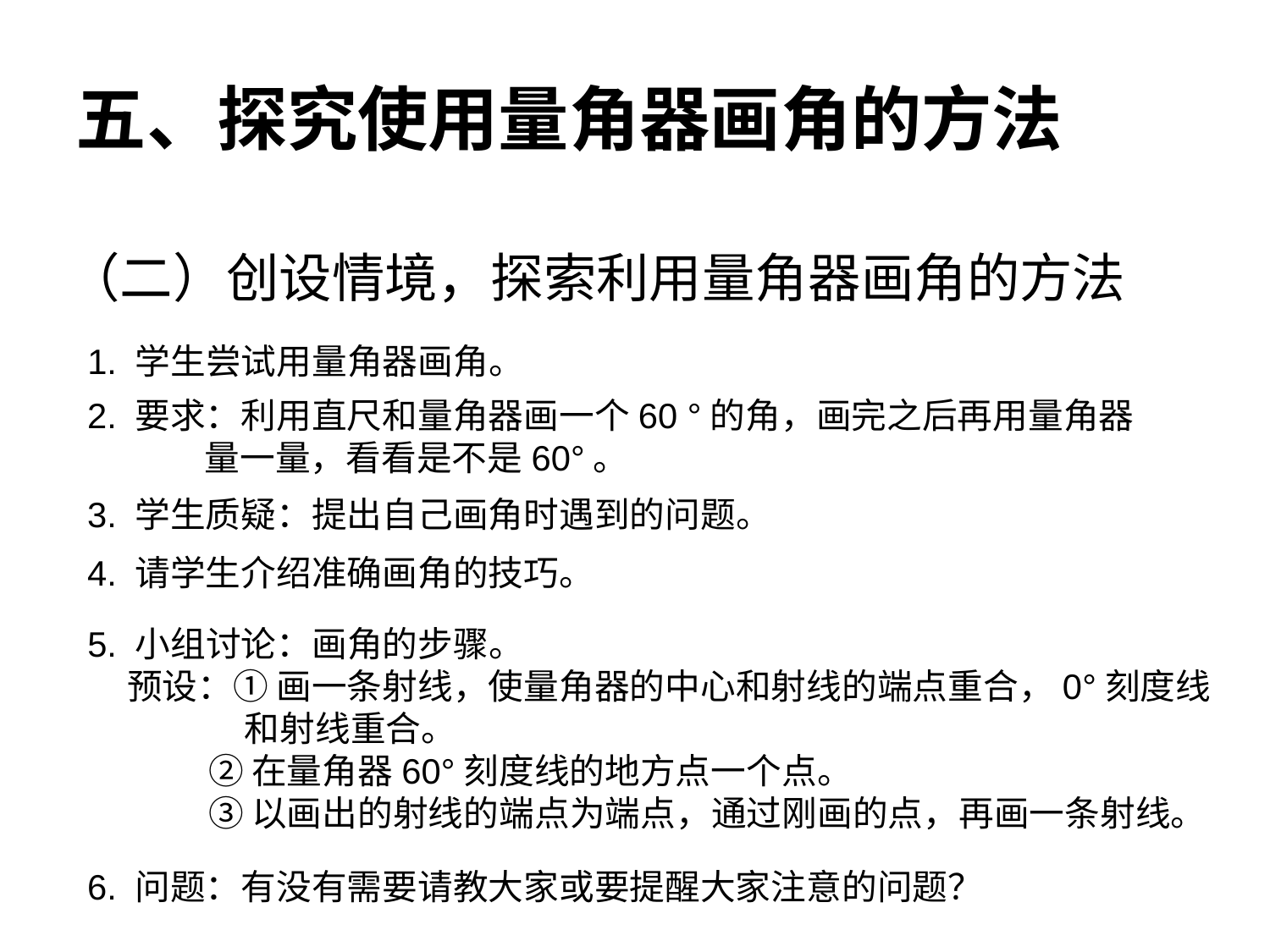

五、探究使用量角器画角的方法
（二）创设情境，探索利用量角器画角的方法
1. 学生尝试用量角器画角。
2. 要求：利用直尺和量角器画一个60 °的角，画完之后再用量角器
               量一量，看看是不是60°。
3. 学生质疑：提出自己画角时遇到的问题。
4. 请学生介绍准确画角的技巧。
5. 小组讨论：画角的步骤。
    预设：① 画一条射线，使量角器的中心和射线的端点重合，0°刻度线
                    和射线重合。
                ② 在量角器60°刻度线的地方点一个点。
                ③ 以画出的射线的端点为端点，通过刚画的点，再画一条射线。
6. 问题：有没有需要请教大家或要提醒大家注意的问题？